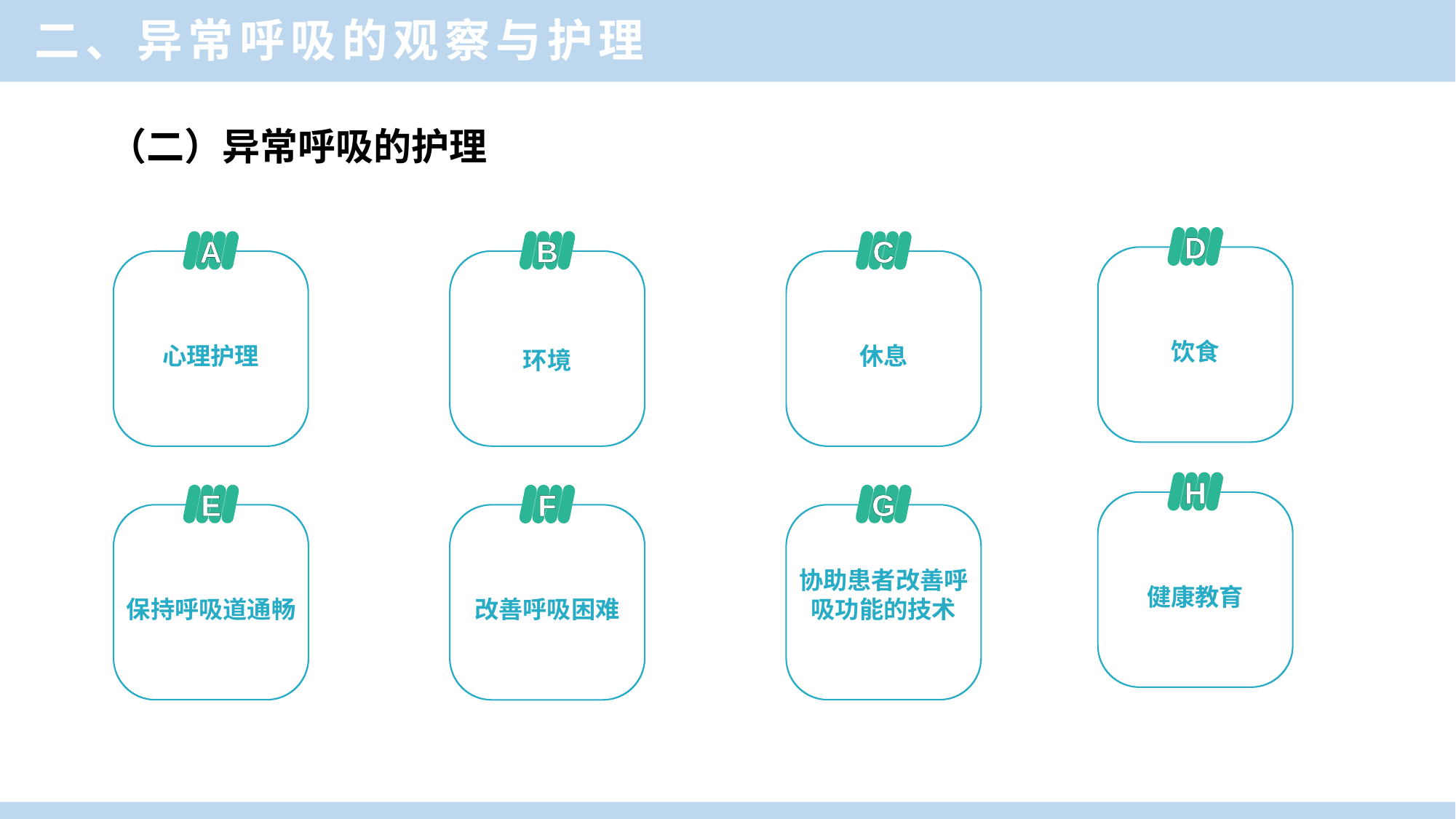

二、异常呼吸的观察与护理
# （二）异常呼吸的护理
D
B
A
C
饮食
环境
心理护理
休息
H
E
G
F
健康教育
保持呼吸道通畅
协助患者改善呼吸功能的技术

改善呼吸困难